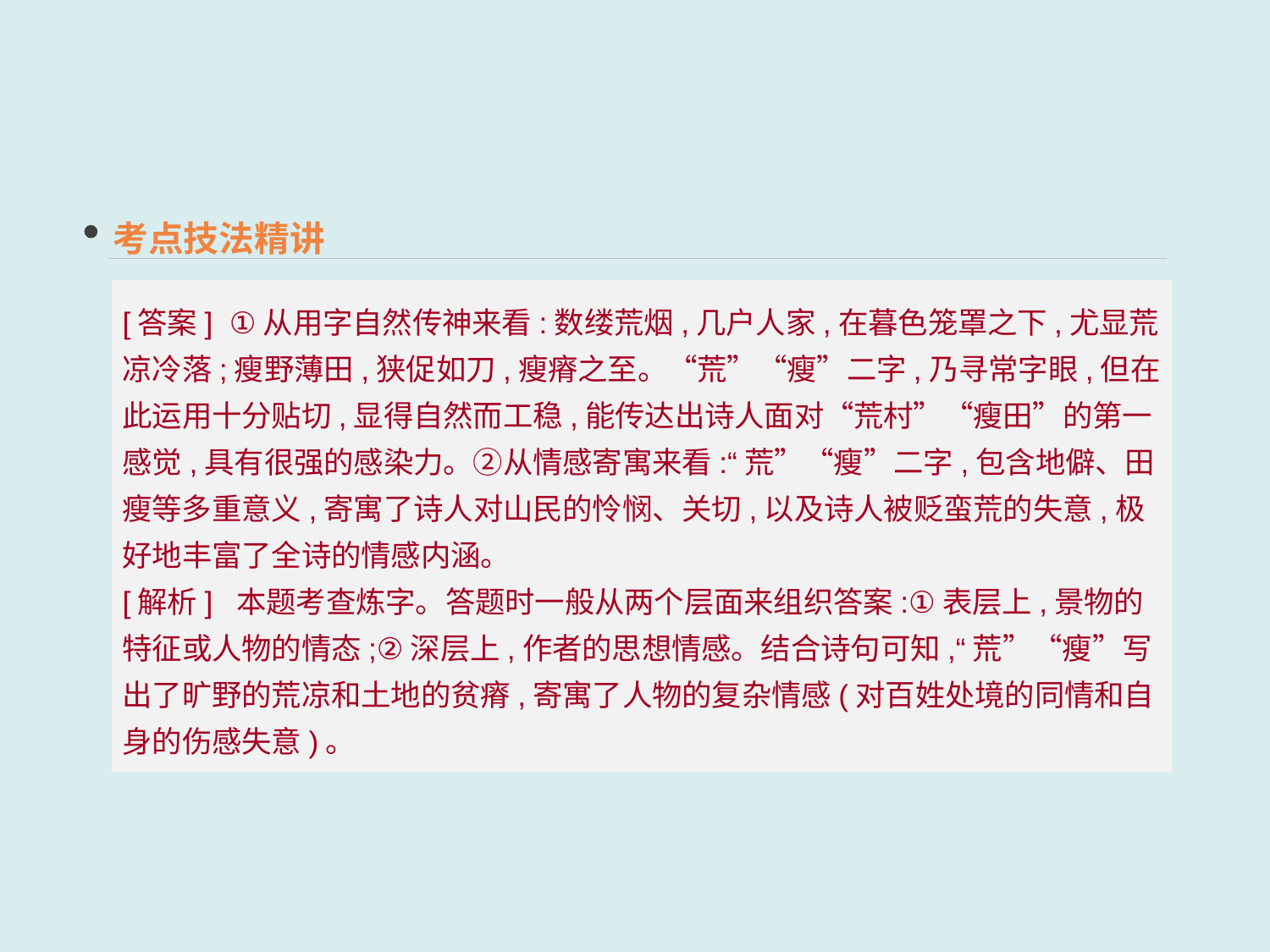

考点技法精讲

[答案]  ①从用字自然传神来看:数缕荒烟,几户人家,在暮色笼罩之下,尤显荒凉冷落;瘦野薄田,狭促如刀,瘦瘠之至。“荒”“瘦”二字,乃寻常字眼,但在此运用十分贴切,显得自然而工稳,能传达出诗人面对“荒村”“瘦田”的第一感觉,具有很强的感染力。②从情感寄寓来看:“荒”“瘦”二字,包含地僻、田瘦等多重意义,寄寓了诗人对山民的怜悯、关切,以及诗人被贬蛮荒的失意,极好地丰富了全诗的情感内涵。
[解析]  本题考查炼字。答题时一般从两个层面来组织答案:①表层上,景物的特征或人物的情态;②深层上,作者的思想情感。结合诗句可知,“荒”“瘦”写出了旷野的荒凉和土地的贫瘠,寄寓了人物的复杂情感(对百姓处境的同情和自身的伤感失意)。